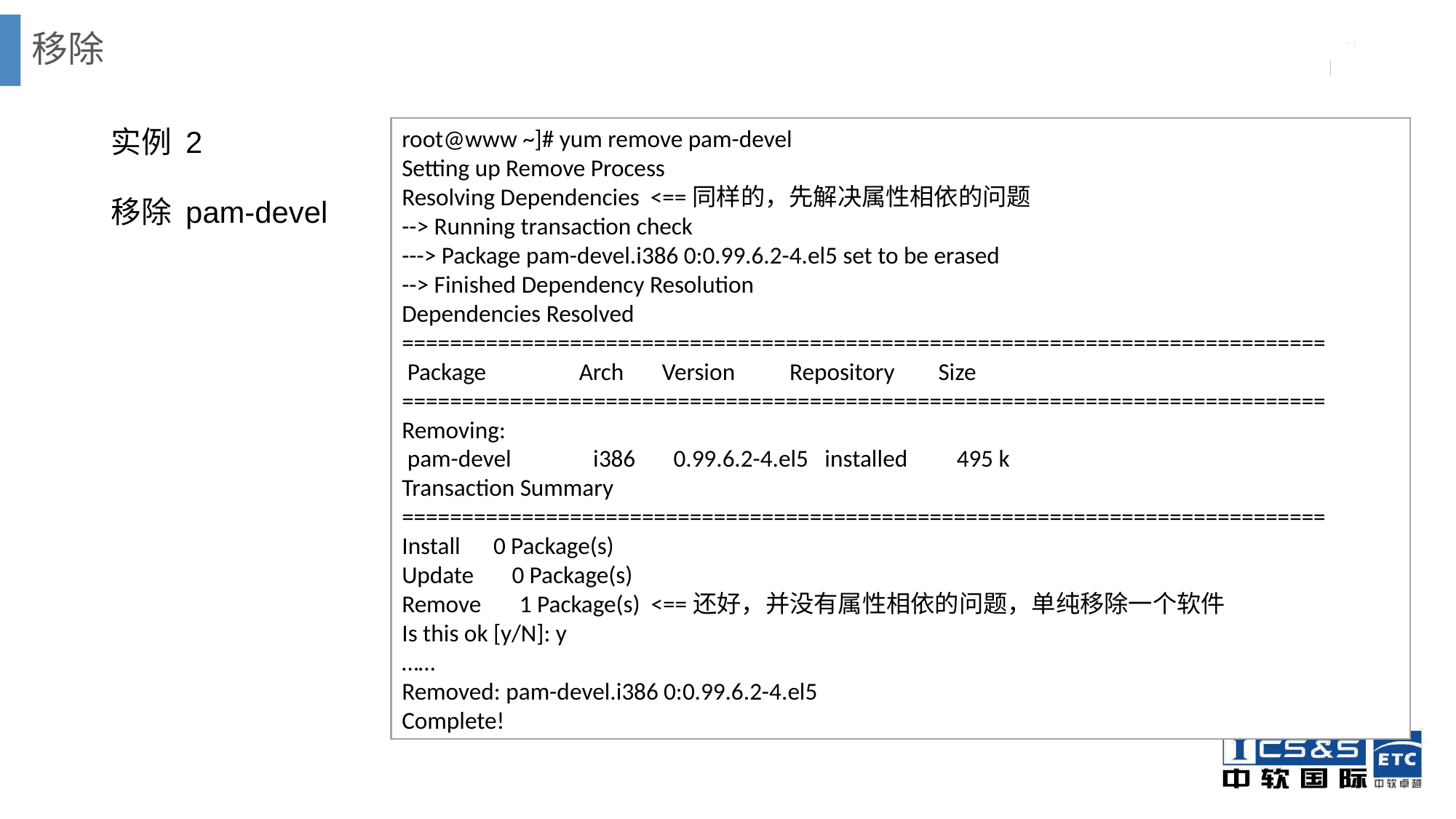

# 移除
实例 2
移除 pam-devel

root@www ~]# yum remove pam-devel
Setting up Remove Process
Resolving Dependencies  <==同样的，先解决属性相依的问题
--> Running transaction check
---> Package pam-devel.i386 0:0.99.6.2-4.el5 set to be erased
--> Finished Dependency Resolution
Dependencies Resolved
=============================================================================
 Package                 Arch       Version          Repository        Size
=============================================================================
Removing:
 pam-devel               i386       0.99.6.2-4.el5   installed         495 k
Transaction Summary
=============================================================================
Install      0 Package(s)
Update       0 Package(s)
Remove       1 Package(s)  <==还好，并没有属性相依的问题，单纯移除一个软件
Is this ok [y/N]: y
……
Removed: pam-devel.i386 0:0.99.6.2-4.el5
Complete!